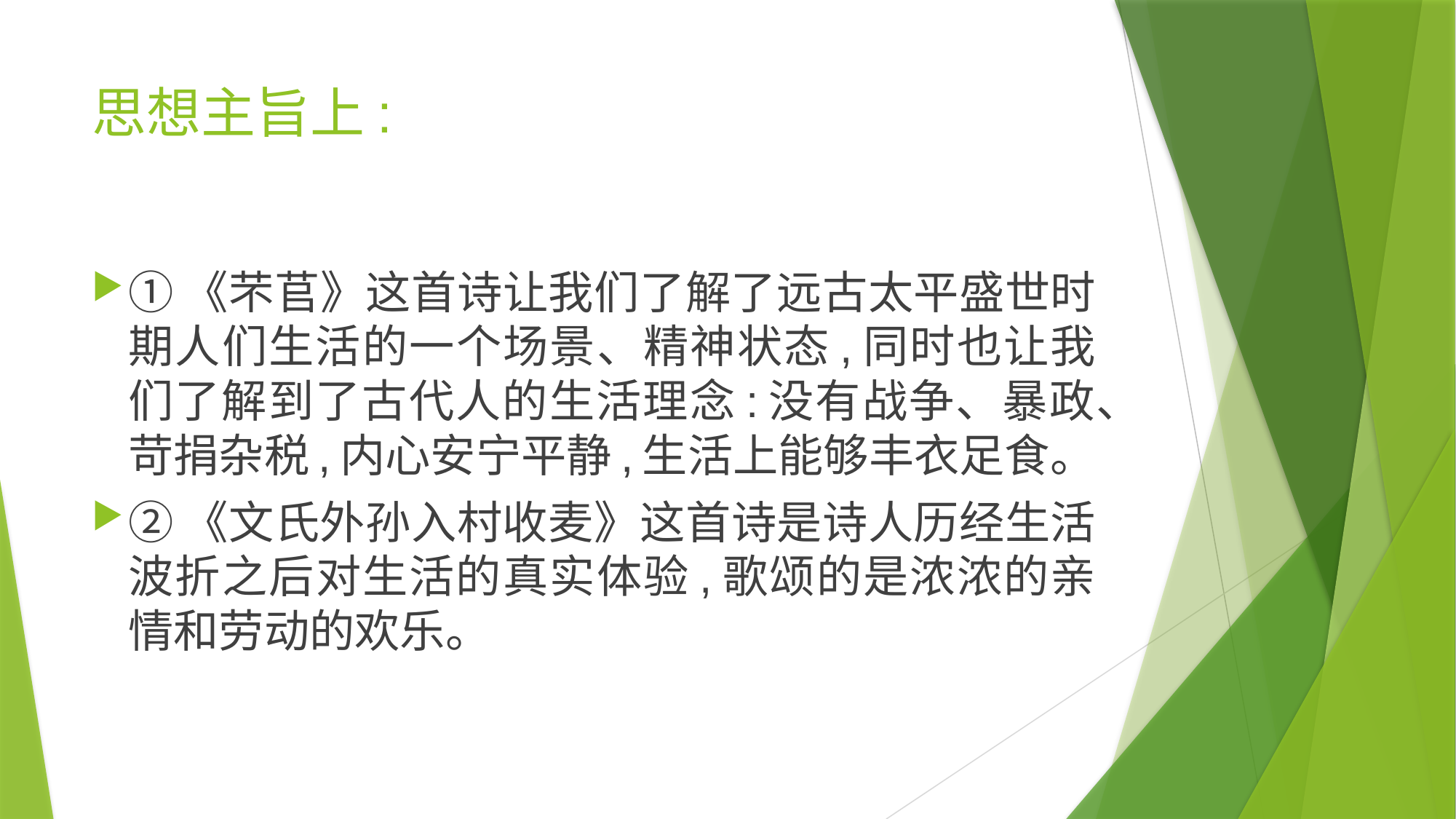

# 思想主旨上:
①《芣苢》这首诗让我们了解了远古太平盛世时期人们生活的一个场景、精神状态,同时也让我们了解到了古代人的生活理念:没有战争、暴政、苛捐杂税,内心安宁平静,生活上能够丰衣足食。
②《文氏外孙入村收麦》这首诗是诗人历经生活波折之后对生活的真实体验,歌颂的是浓浓的亲情和劳动的欢乐。